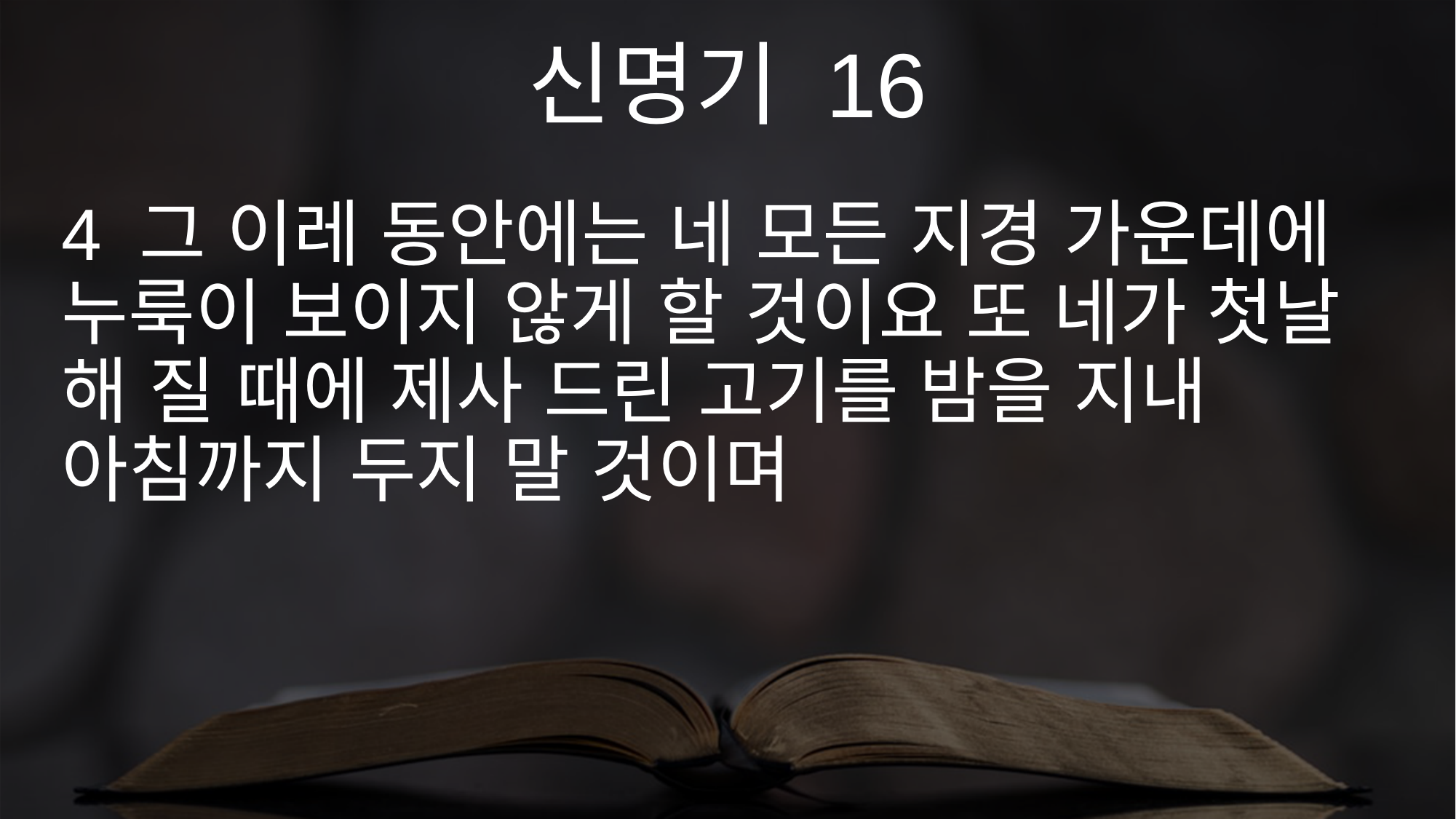

신명기 16
4 그 이레 동안에는 네 모든 지경 가운데에 누룩이 보이지 않게 할 것이요 또 네가 첫날 해 질 때에 제사 드린 고기를 밤을 지내 아침까지 두지 말 것이며